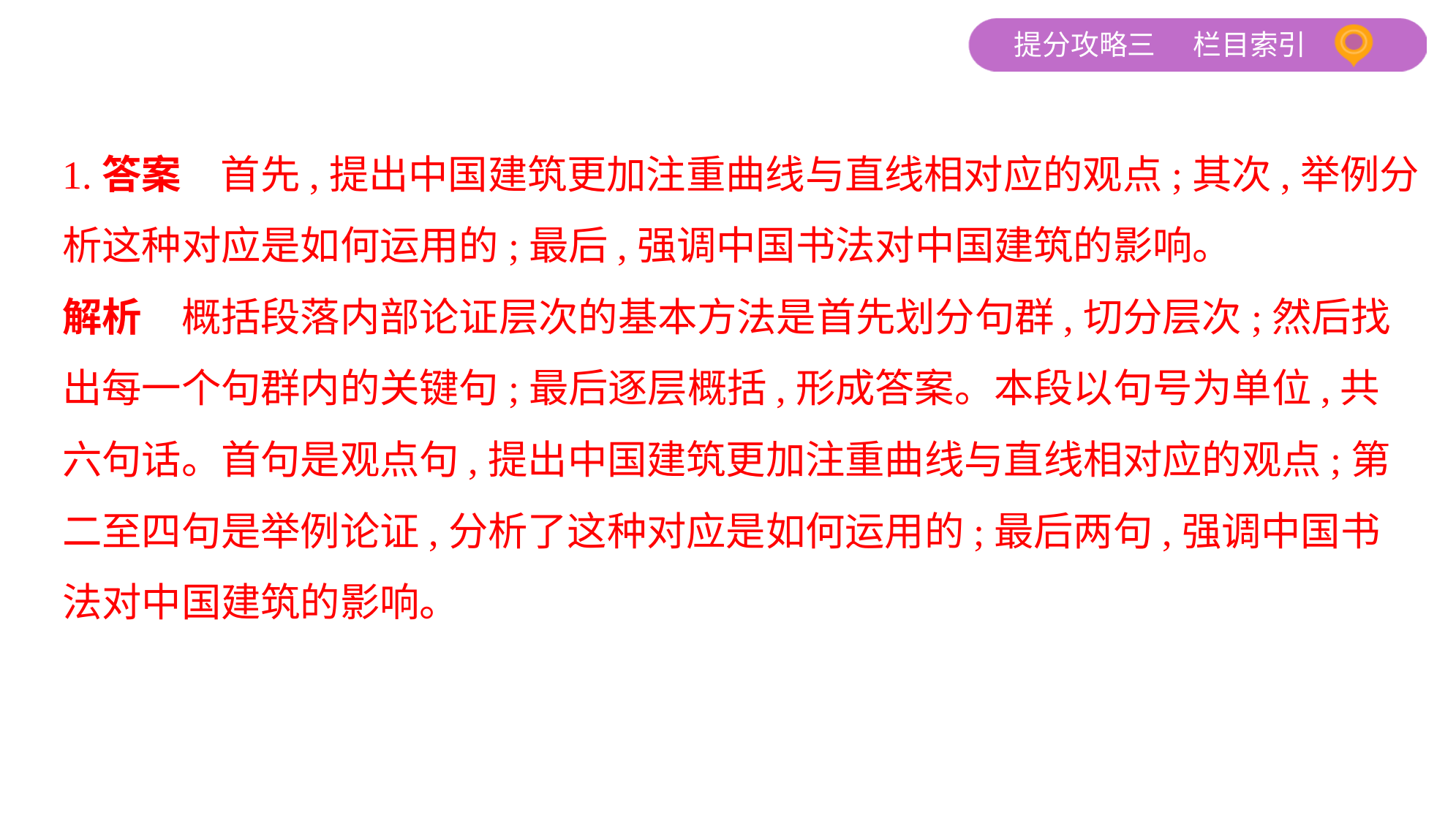

1.答案　首先,提出中国建筑更加注重曲线与直线相对应的观点;其次,举例分
析这种对应是如何运用的;最后,强调中国书法对中国建筑的影响。
解析　概括段落内部论证层次的基本方法是首先划分句群,切分层次;然后找
出每一个句群内的关键句;最后逐层概括,形成答案。本段以句号为单位,共
六句话。首句是观点句,提出中国建筑更加注重曲线与直线相对应的观点;第
二至四句是举例论证,分析了这种对应是如何运用的;最后两句,强调中国书
法对中国建筑的影响。